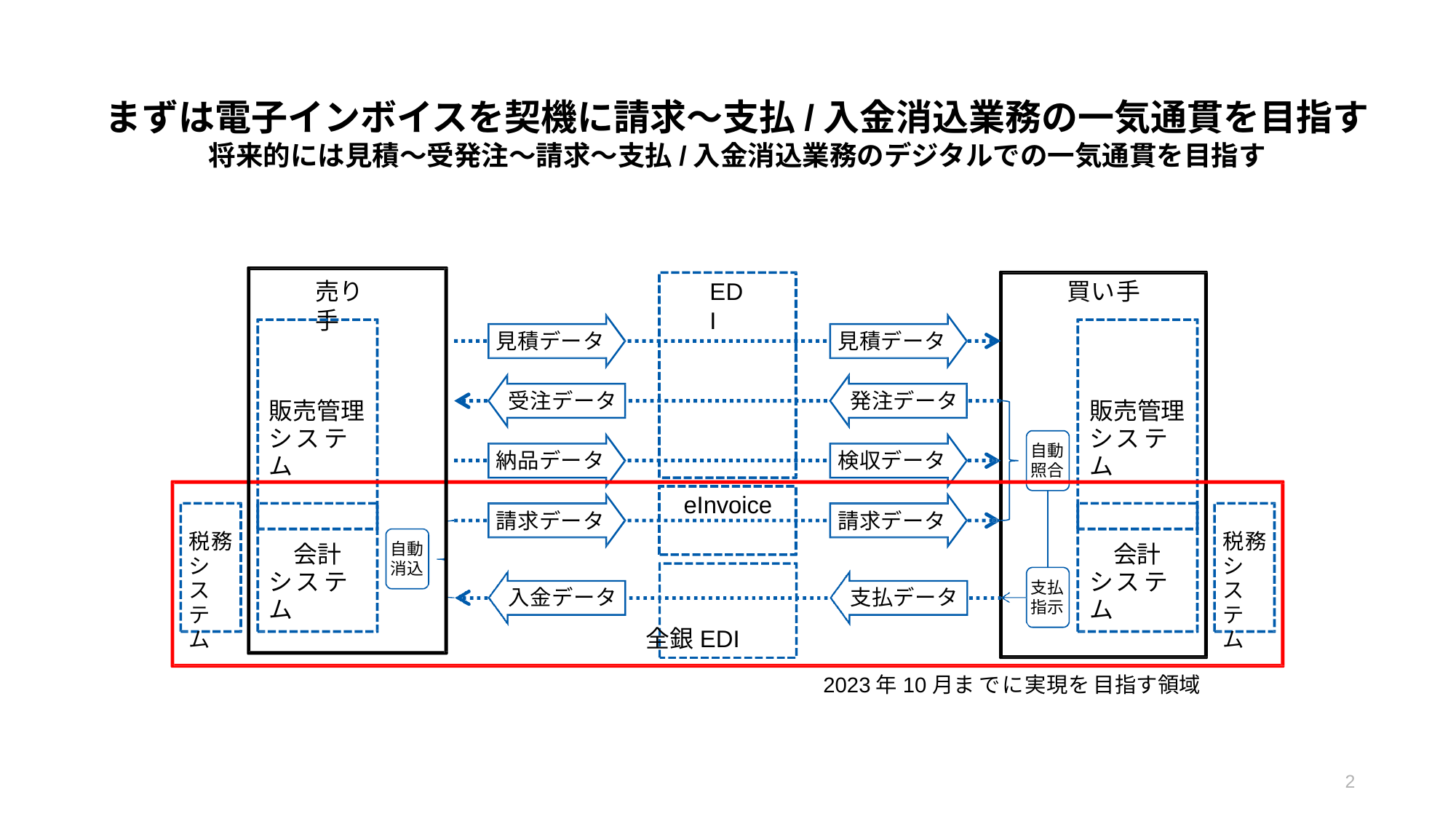

まずは電子インボイスを契機に請求～支払/入金消込業務の一気通貫を目指す
将来的には見積～受発注～請求～支払/入金消込業務のデジタルでの一気通貫を目指す

EDI
売り手
買い手

見積データ
見積データ

受注データ
発注データ
販売管理 システム
販売管理 システム

自動 照合
納品データ
検収データ

eInvoice

請求データ
請求データ

税務 シス テム
税務 シス テム

会計 システム
会計 システム
自動 消込
支払 指示
入金データ
支払データ
全銀EDI
2023年10月までに実現を目指す領域
2